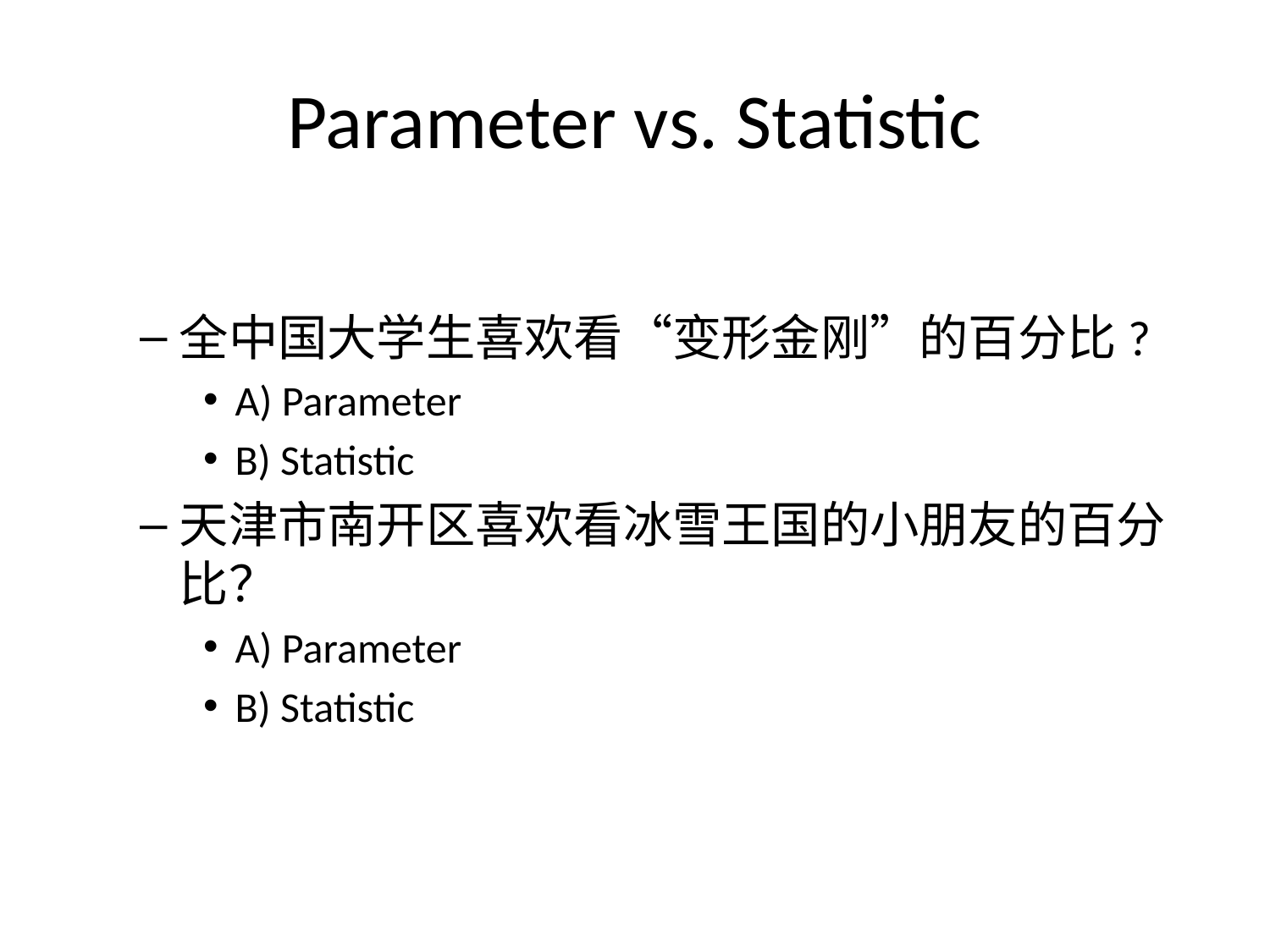

# Parameter vs. Statistic

全中国大学生喜欢看“变形金刚”的百分比?
A) Parameter
B) Statistic
天津市南开区喜欢看冰雪王国的小朋友的百分比？
A) Parameter
B) Statistic